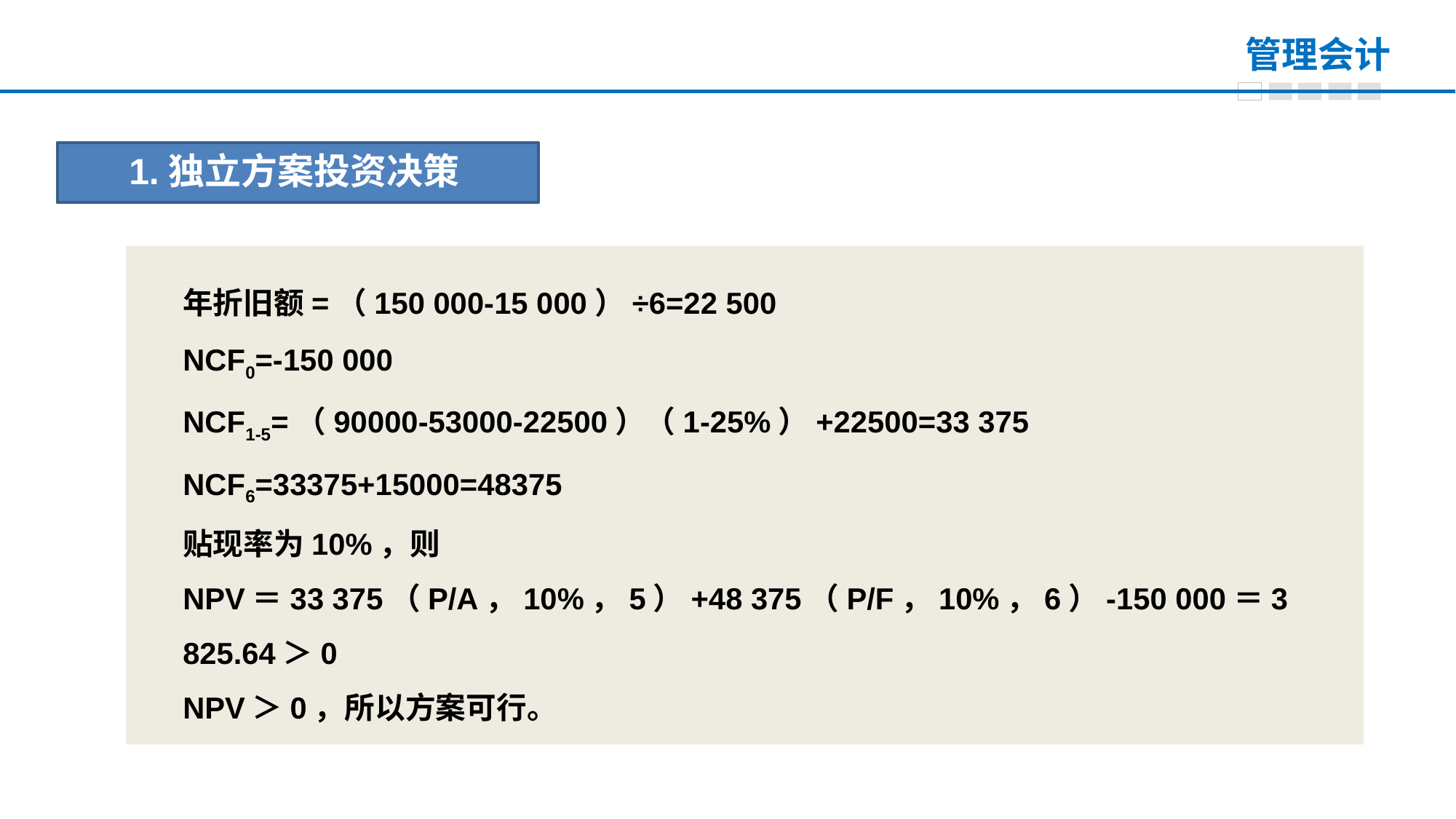

1.独立方案投资决策

年折旧额=（150 000-15 000）÷6=22 500
NCF0=-150 000
NCF1-5=（90000-53000-22500）（1-25%）+22500=33 375
NCF6=33375+15000=48375
贴现率为10%，则
NPV＝33 375（P/A，10%，5）+48 375（P/F，10%，6）-150 000＝3 825.64＞0
NPV＞0，所以方案可行。